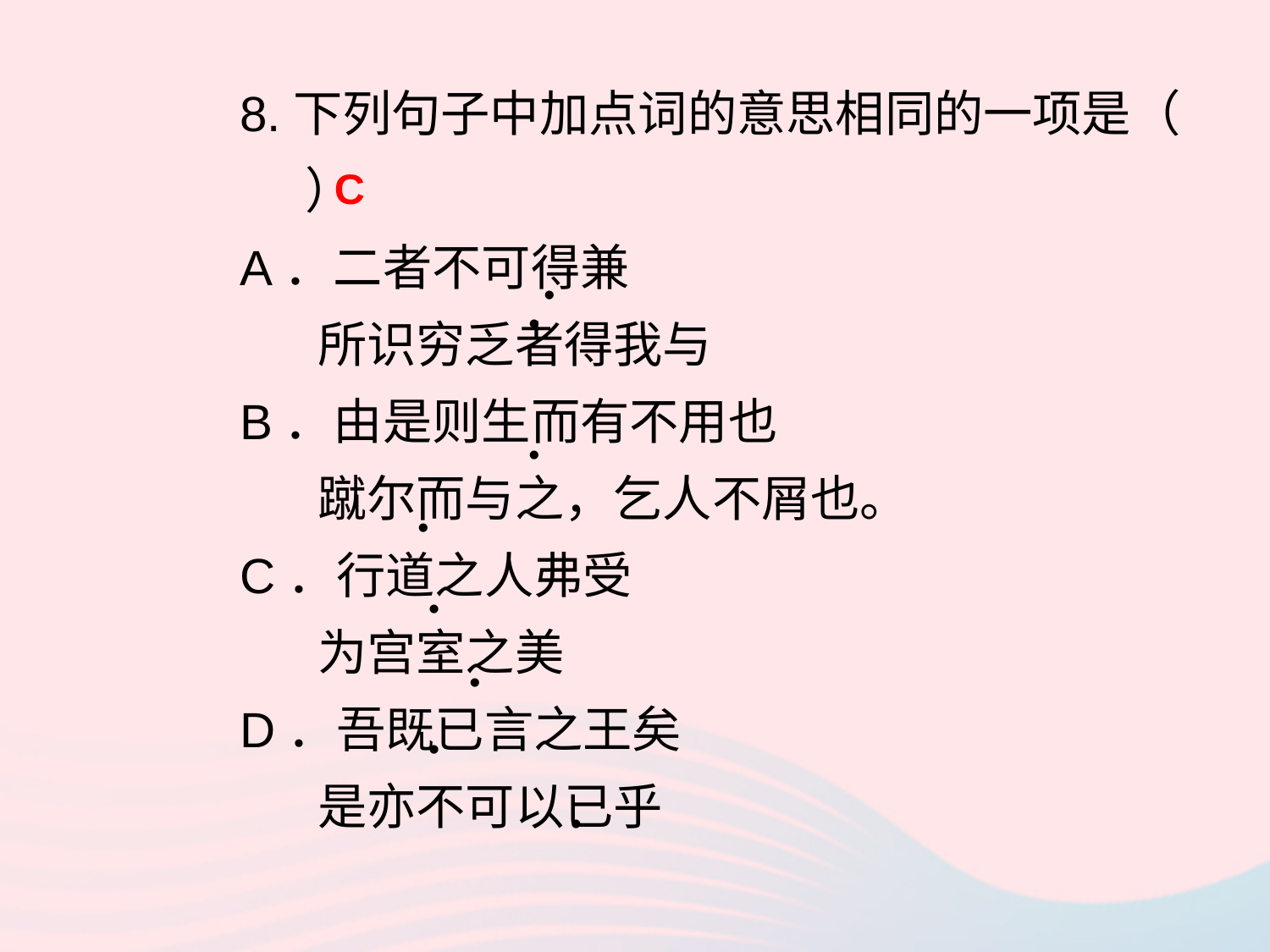

8.下列句子中加点词的意思相同的一项是（        ）
A．二者不可得兼
      所识穷乏者得我与
B．由是则生而有不用也
      蹴尔而与之，乞人不屑也。
C．行道之人弗受
      为宫室之美
D．吾既已言之王矣
      是亦不可以已乎
C
•
•
•
•
•
•
•
•